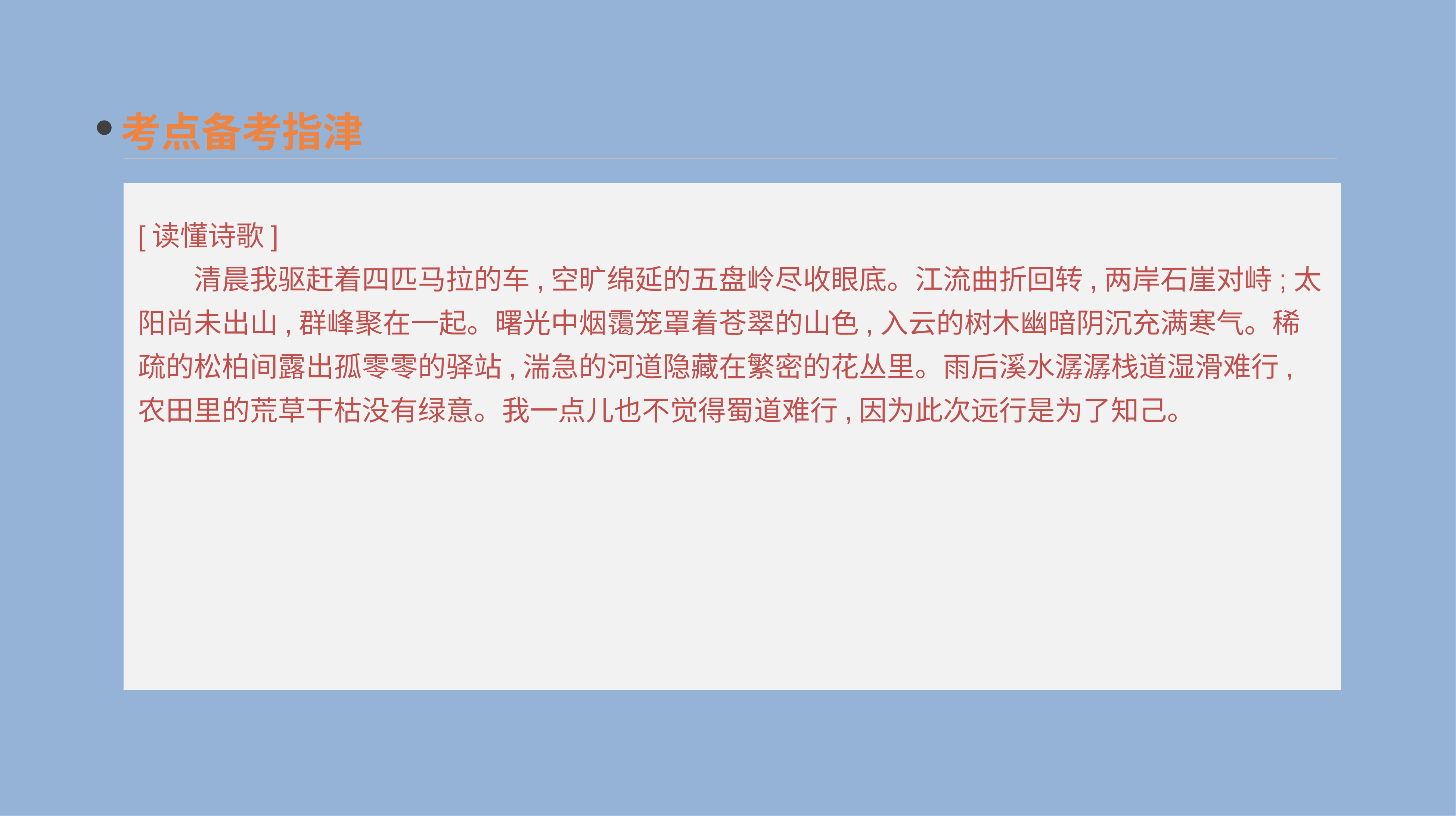

考点备考指津

[读懂诗歌]
　　清晨我驱赶着四匹马拉的车,空旷绵延的五盘岭尽收眼底。江流曲折回转,两岸石崖对峙;太阳尚未出山,群峰聚在一起。曙光中烟霭笼罩着苍翠的山色,入云的树木幽暗阴沉充满寒气。稀疏的松柏间露出孤零零的驿站,湍急的河道隐藏在繁密的花丛里。雨后溪水潺潺栈道湿滑难行,农田里的荒草干枯没有绿意。我一点儿也不觉得蜀道难行,因为此次远行是为了知己。